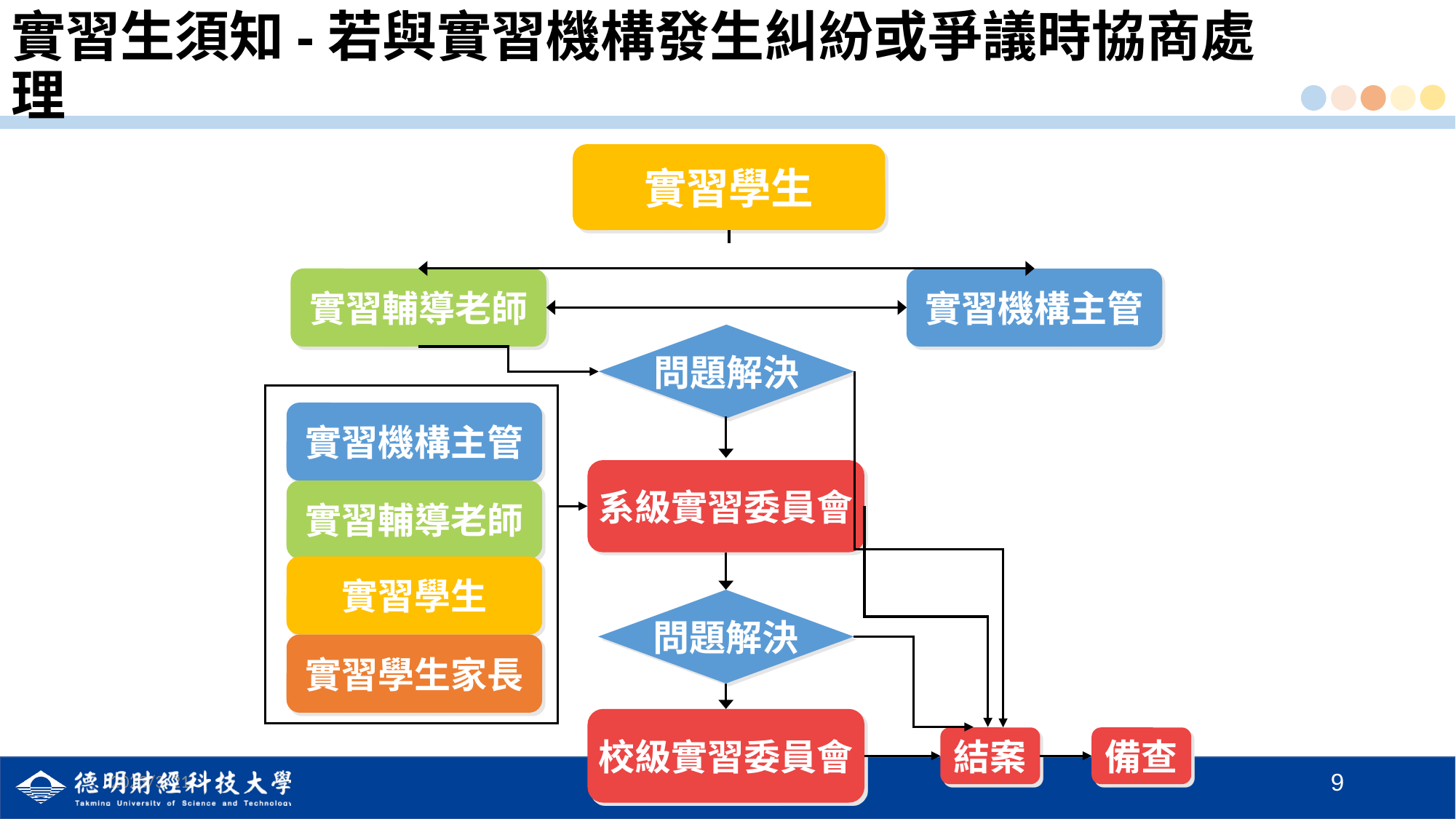

# 實習生須知-若與實習機構發生糾紛或爭議時協商處理
實習學生
實習輔導老師
實習機構主管
問題解決
系級實習委員會
結案

實習機構主管
實習輔導老師
實習學生
實習學生家長
問題解決
備查
校級實習委員會
9